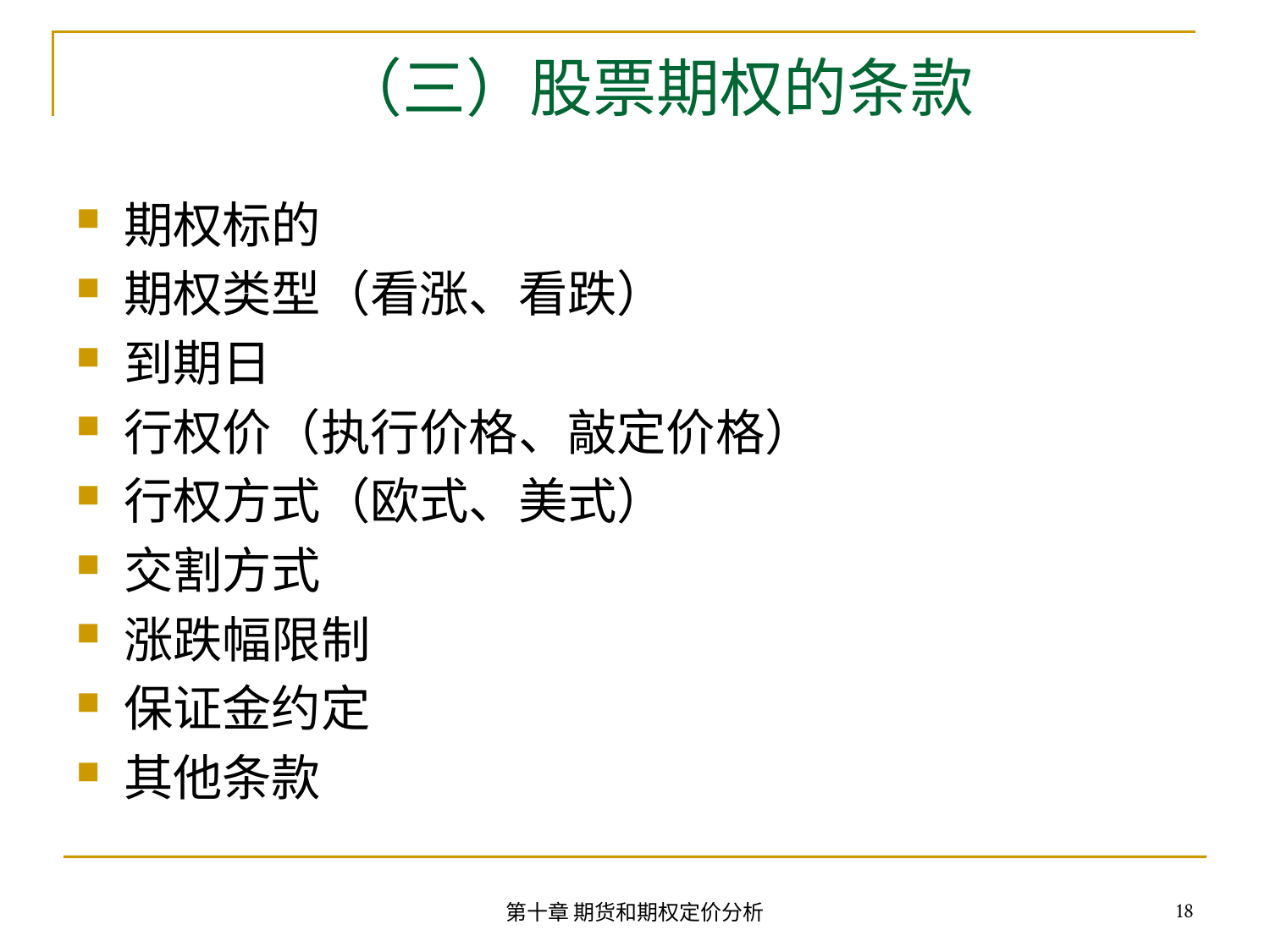

# （三）股票期权的条款

期权标的
期权类型（看涨、看跌）
到期日
行权价（执行价格、敲定价格）
行权方式（欧式、美式）
交割方式
涨跌幅限制
保证金约定
其他条款

18
第十章 期货和期权定价分析